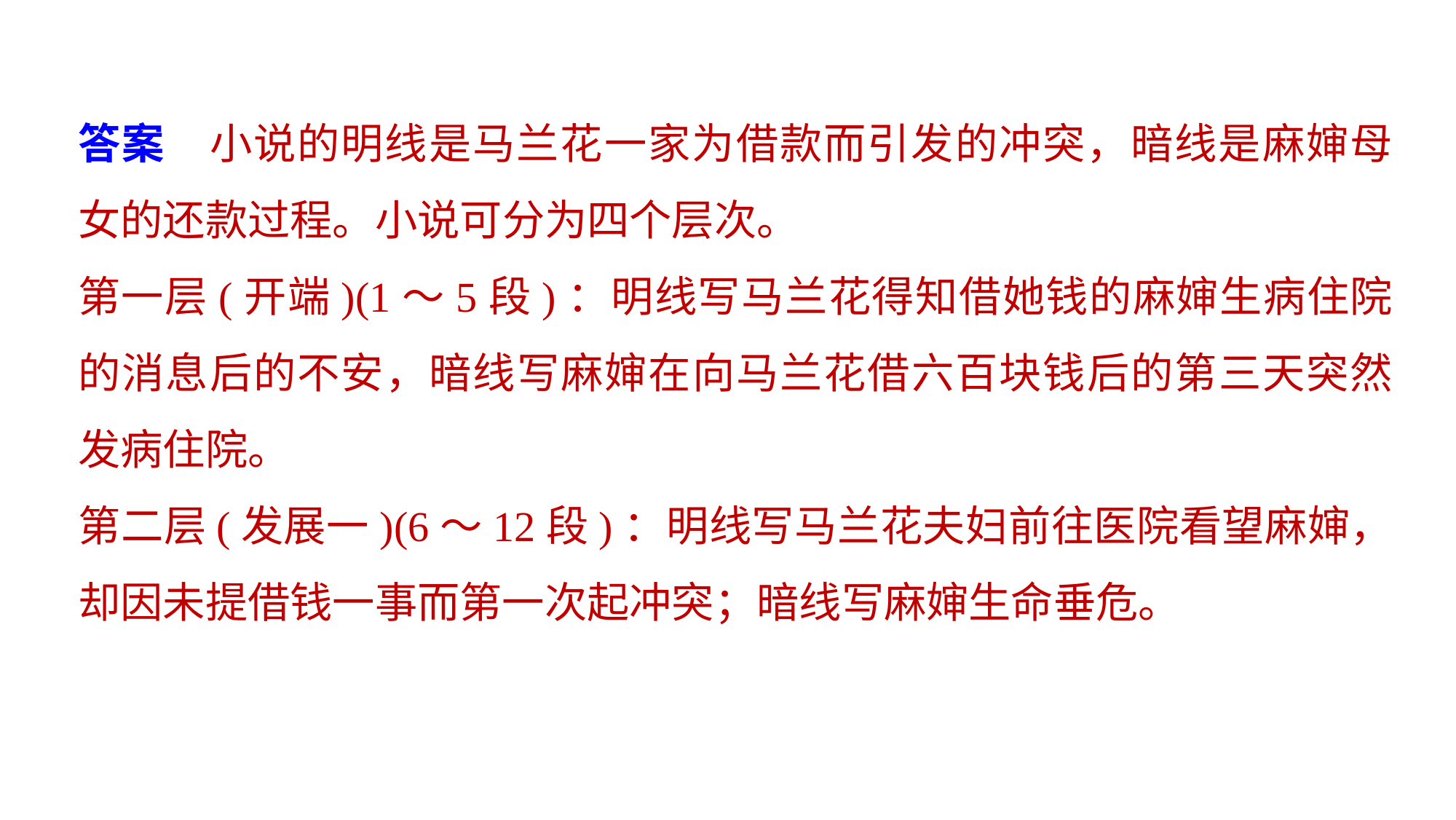

答案　小说的明线是马兰花一家为借款而引发的冲突，暗线是麻婶母女的还款过程。小说可分为四个层次。
第一层(开端)(1～5段)：明线写马兰花得知借她钱的麻婶生病住院的消息后的不安，暗线写麻婶在向马兰花借六百块钱后的第三天突然发病住院。
第二层(发展一)(6～12段)：明线写马兰花夫妇前往医院看望麻婶，却因未提借钱一事而第一次起冲突；暗线写麻婶生命垂危。